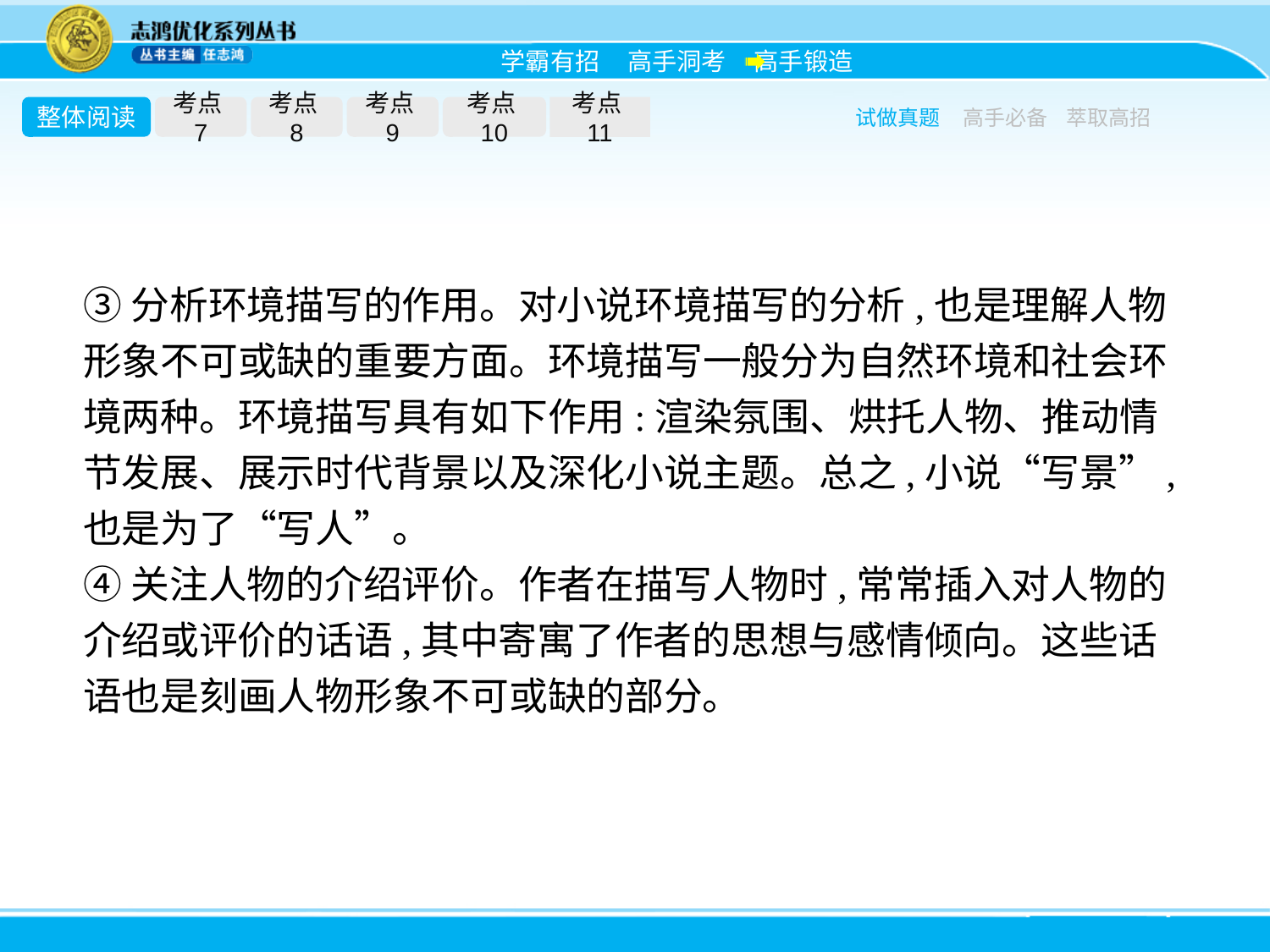

整体阅读
考点7
考点8
考点9
考点10
考点11
试做真题
高手必备
萃取高招
③分析环境描写的作用。对小说环境描写的分析,也是理解人物形象不可或缺的重要方面。环境描写一般分为自然环境和社会环境两种。环境描写具有如下作用:渲染氛围、烘托人物、推动情节发展、展示时代背景以及深化小说主题。总之,小说“写景”,也是为了“写人”。
④关注人物的介绍评价。作者在描写人物时,常常插入对人物的介绍或评价的话语,其中寄寓了作者的思想与感情倾向。这些话语也是刻画人物形象不可或缺的部分。